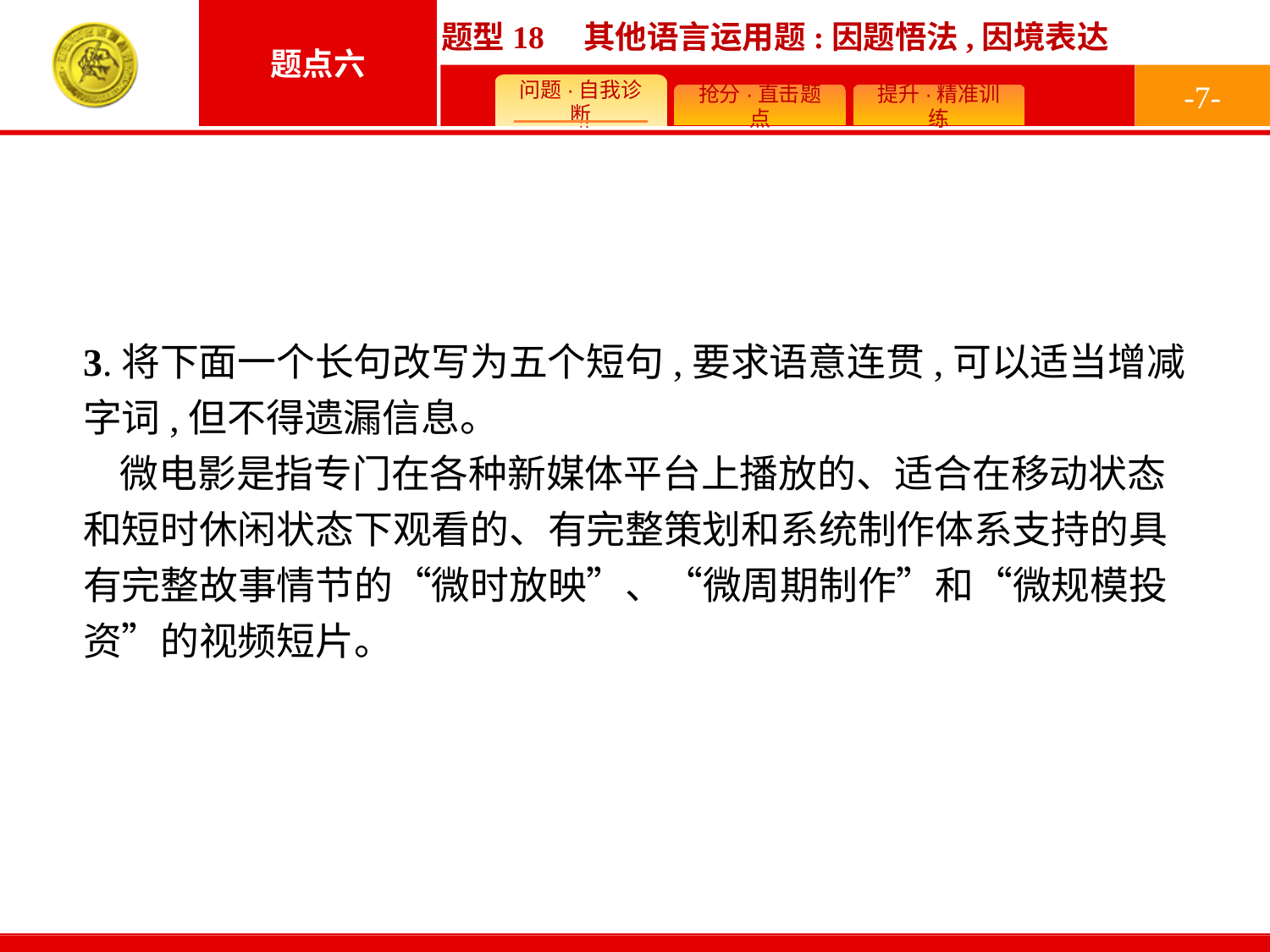

-7-
3.将下面一个长句改写为五个短句,要求语意连贯,可以适当增减字词,但不得遗漏信息。
微电影是指专门在各种新媒体平台上播放的、适合在移动状态和短时休闲状态下观看的、有完整策划和系统制作体系支持的具有完整故事情节的“微时放映”、“微周期制作”和“微规模投资”的视频短片。